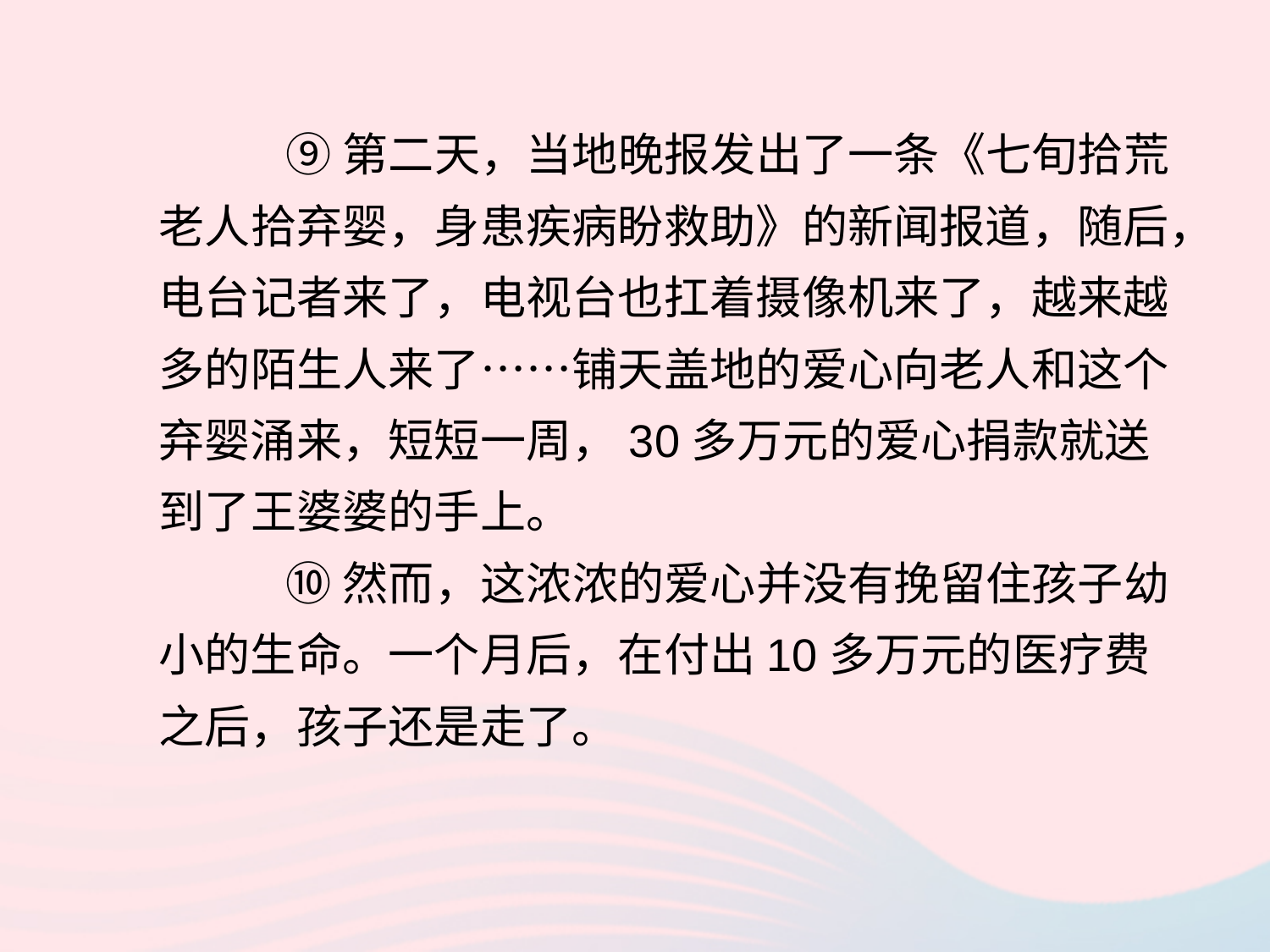

⑨第二天，当地晚报发出了一条《七旬拾荒老人拾弃婴，身患疾病盼救助》的新闻报道，随后，电台记者来了，电视台也扛着摄像机来了，越来越多的陌生人来了……铺天盖地的爱心向老人和这个弃婴涌来，短短一周，30多万元的爱心捐款就送到了王婆婆的手上。
	⑩然而，这浓浓的爱心并没有挽留住孩子幼小的生命。一个月后，在付出10多万元的医疗费之后，孩子还是走了。